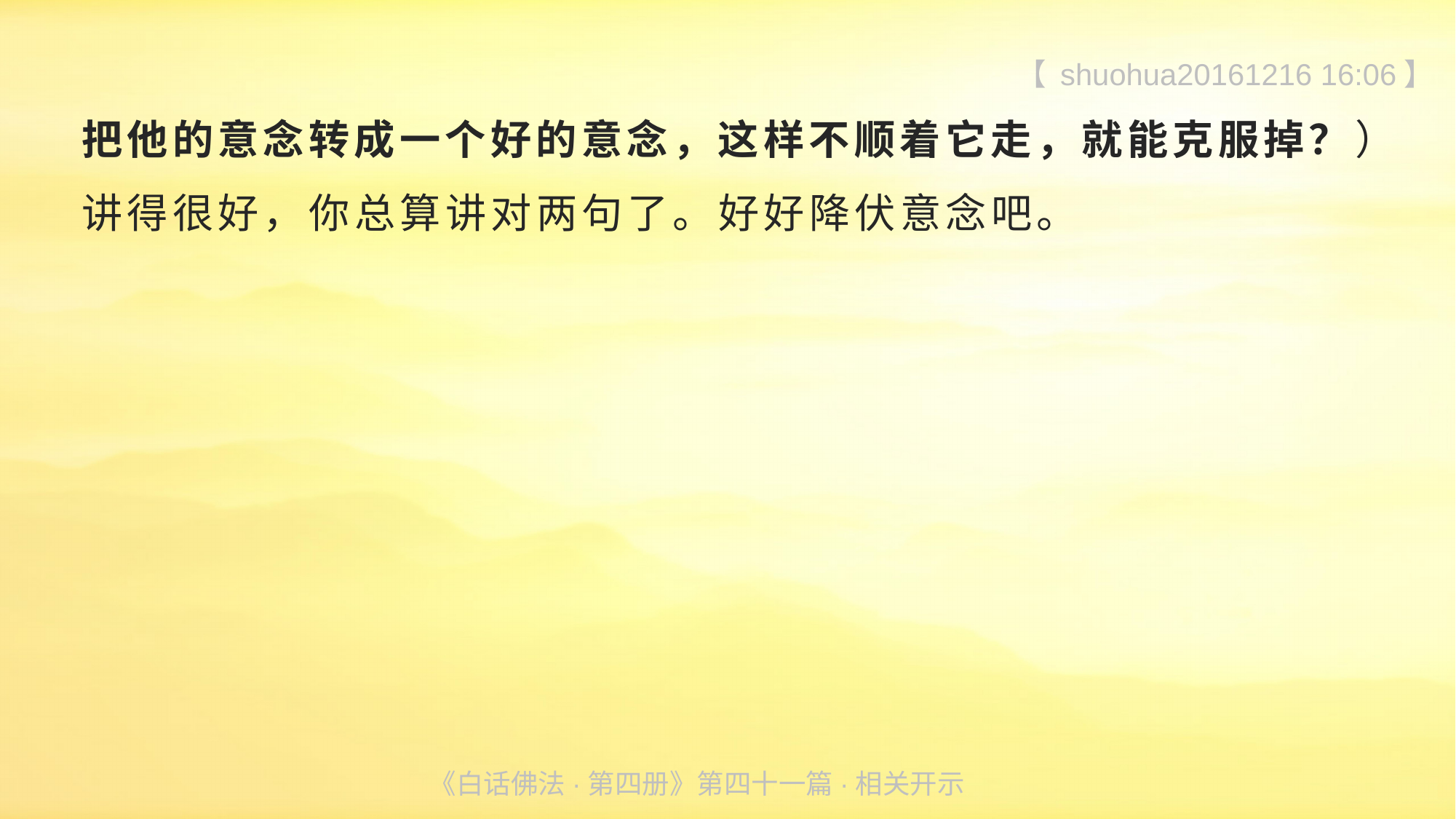

【 shuohua20161216 16:06】
把他的意念转成一个好的意念，这样不顺着它走，就能克服掉？）讲得很好，你总算讲对两句了。好好降伏意念吧。

《白话佛法·第四册》第四十一篇·相关开示